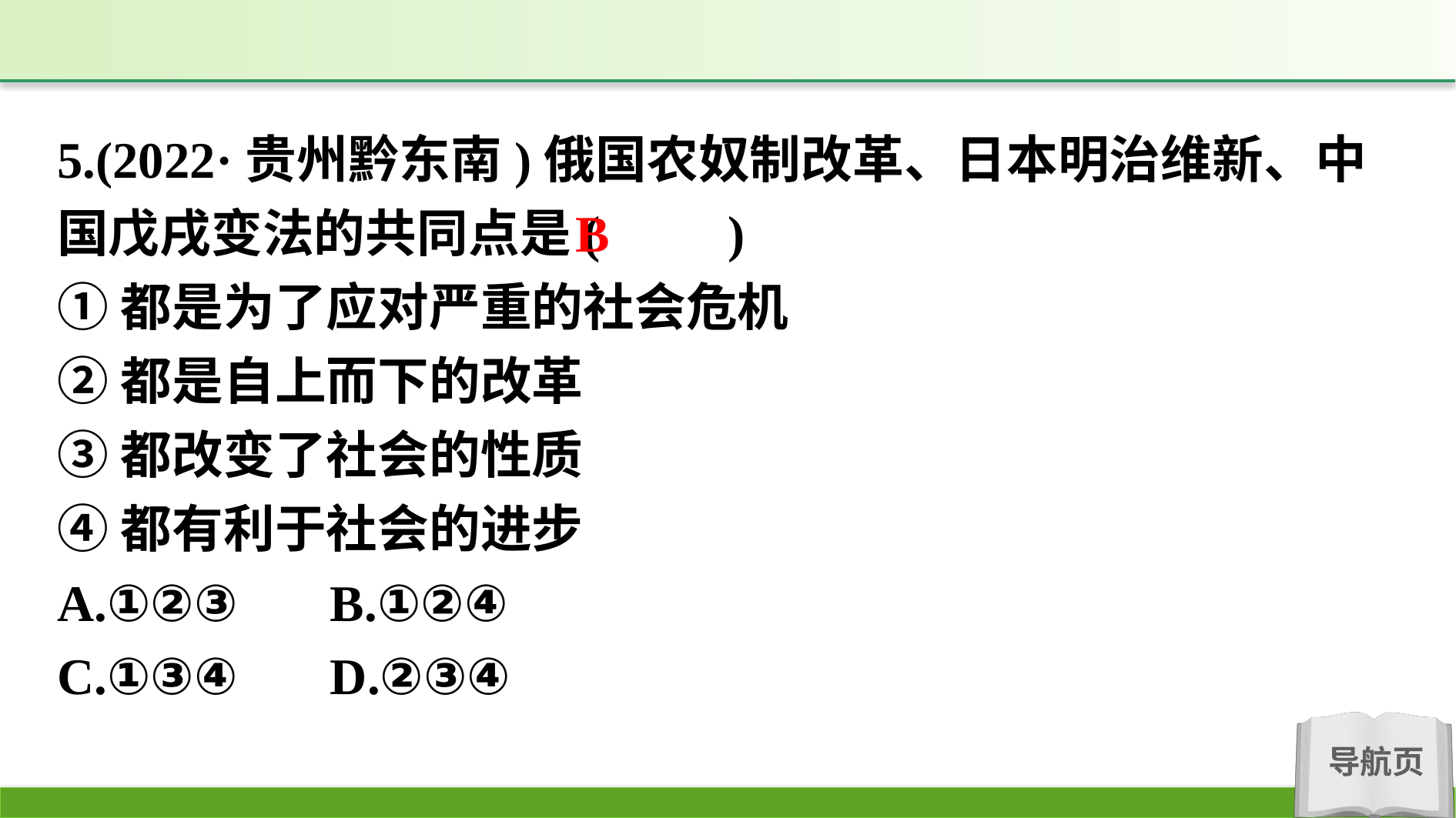

5.(2022·贵州黔东南)俄国农奴制改革、日本明治维新、中国戊戌变法的共同点是(　　)
①都是为了应对严重的社会危机
②都是自上而下的改革
③都改变了社会的性质
④都有利于社会的进步
A.①②③	B.①②④
C.①③④	D.②③④
B